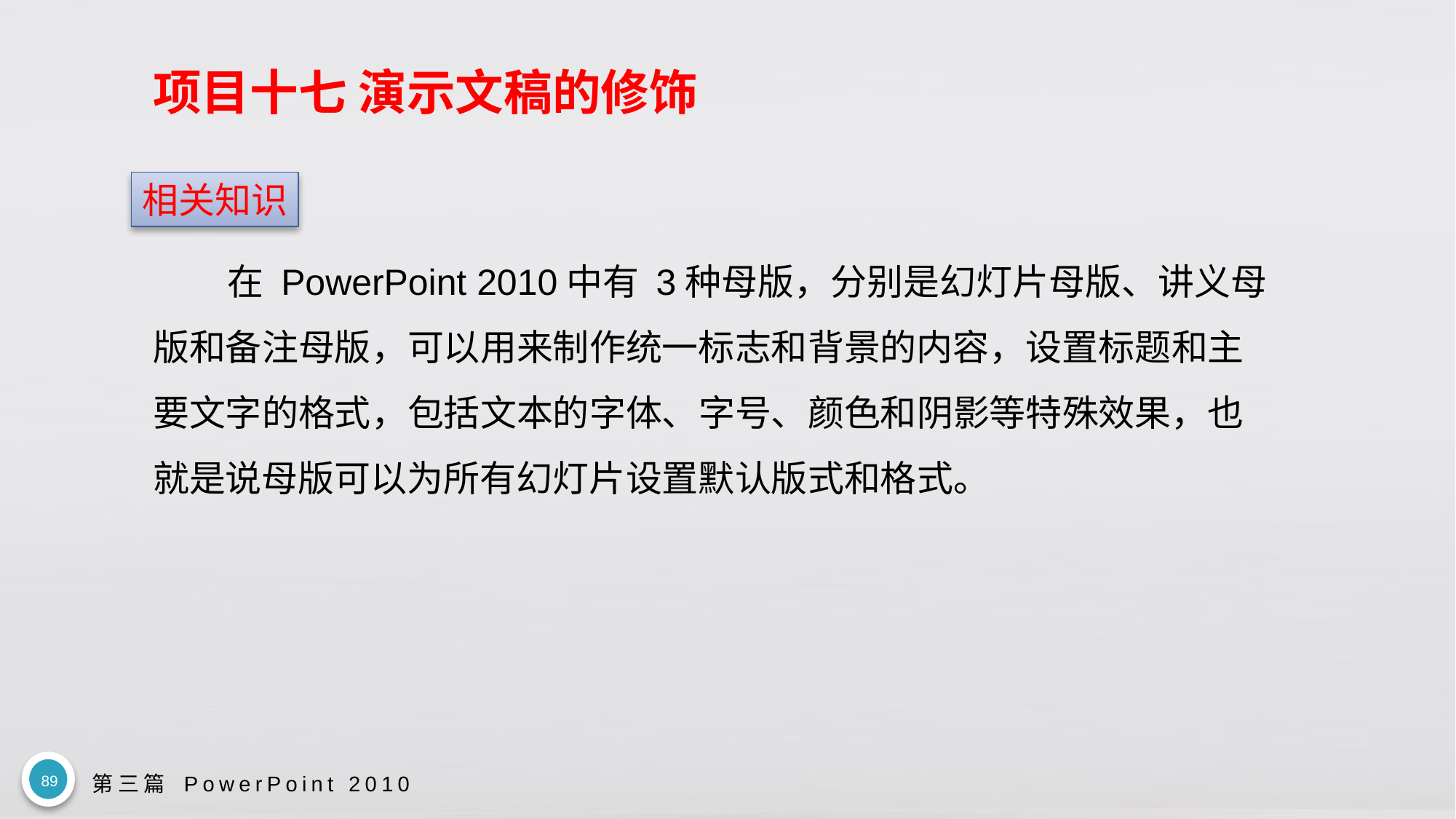

# 项目十七 演示文稿的修饰
相关知识
在 PowerPoint 2010中有 3种母版，分别是幻灯片母版、讲义母版和备注母版，可以用来制作统一标志和背景的内容，设置标题和主要文字的格式，包括文本的字体、字号、颜色和阴影等特殊效果，也就是说母版可以为所有幻灯片设置默认版式和格式。
89